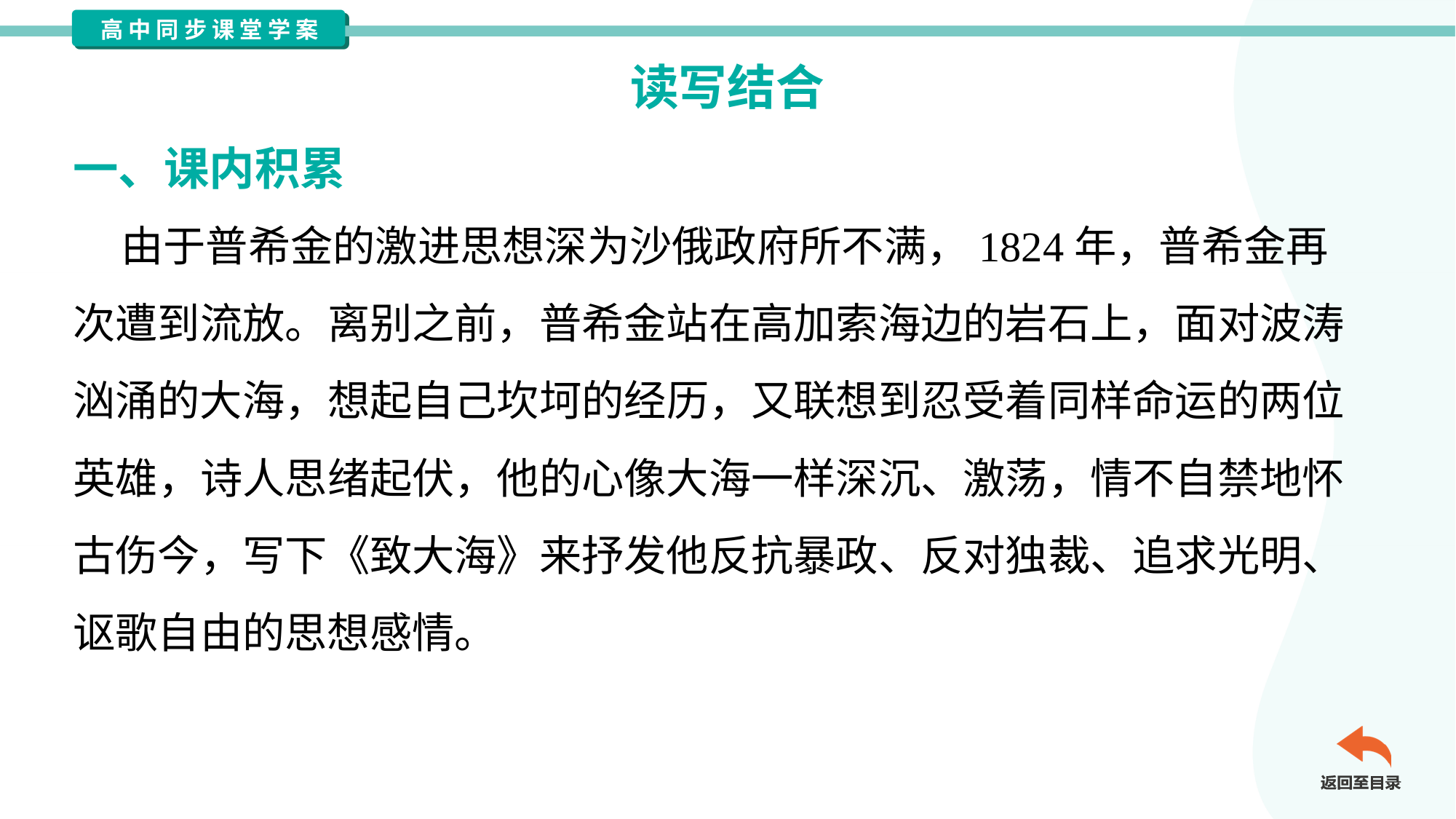

读写结合
一、课内积累
    由于普希金的激进思想深为沙俄政府所不满，1824年，普希金再
次遭到流放。离别之前，普希金站在高加索海边的岩石上，面对波涛
汹涌的大海，想起自己坎坷的经历，又联想到忍受着同样命运的两位
英雄，诗人思绪起伏，他的心像大海一样深沉、激荡，情不自禁地怀
古伤今，写下《致大海》来抒发他反抗暴政、反对独裁、追求光明、
讴歌自由的思想感情。